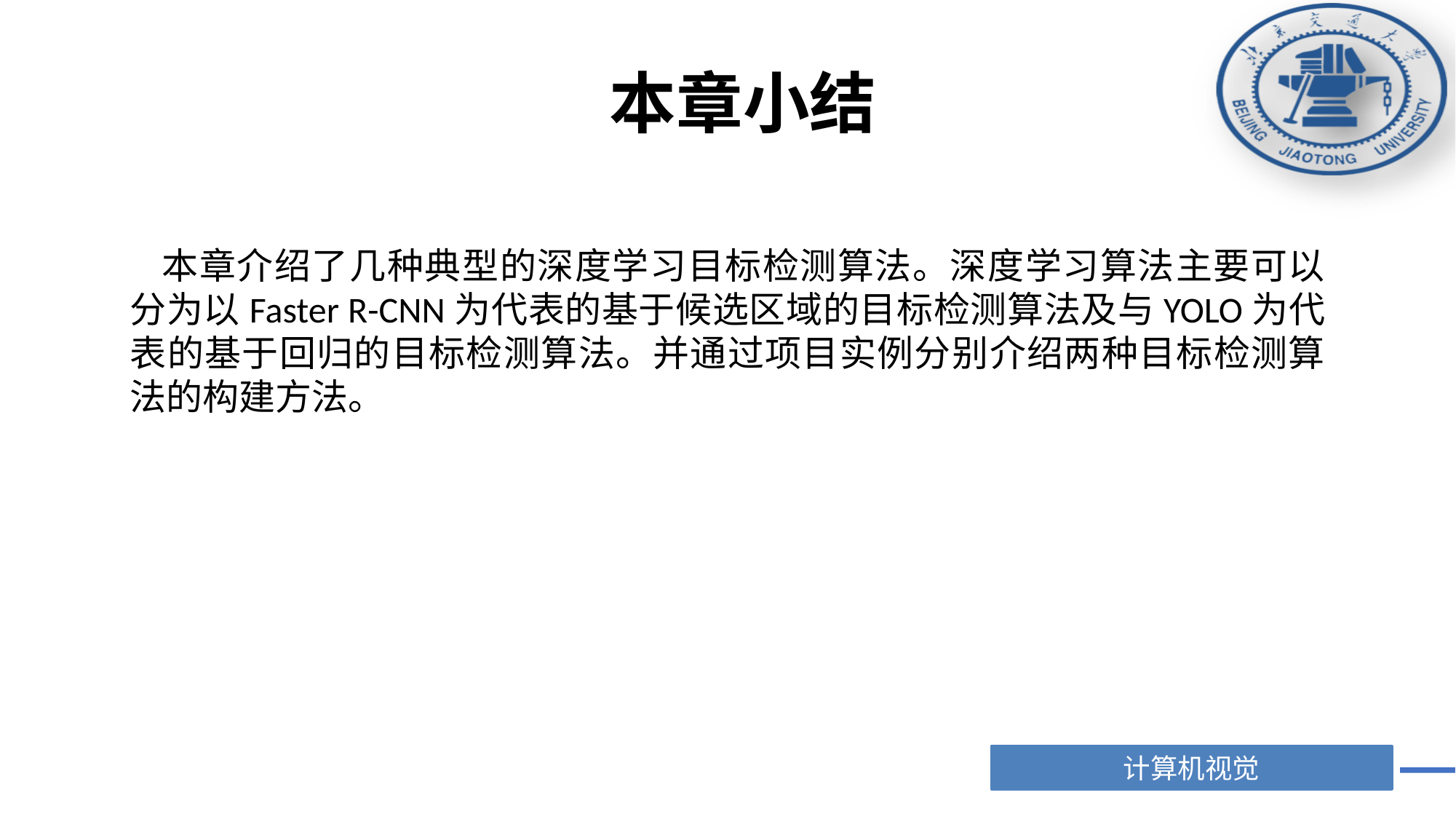

# 本章小结
本章介绍了几种典型的深度学习目标检测算法。深度学习算法主要可以分为以Faster R-CNN为代表的基于候选区域的目标检测算法及与YOLO为代表的基于回归的目标检测算法。并通过项目实例分别介绍两种目标检测算法的构建方法。